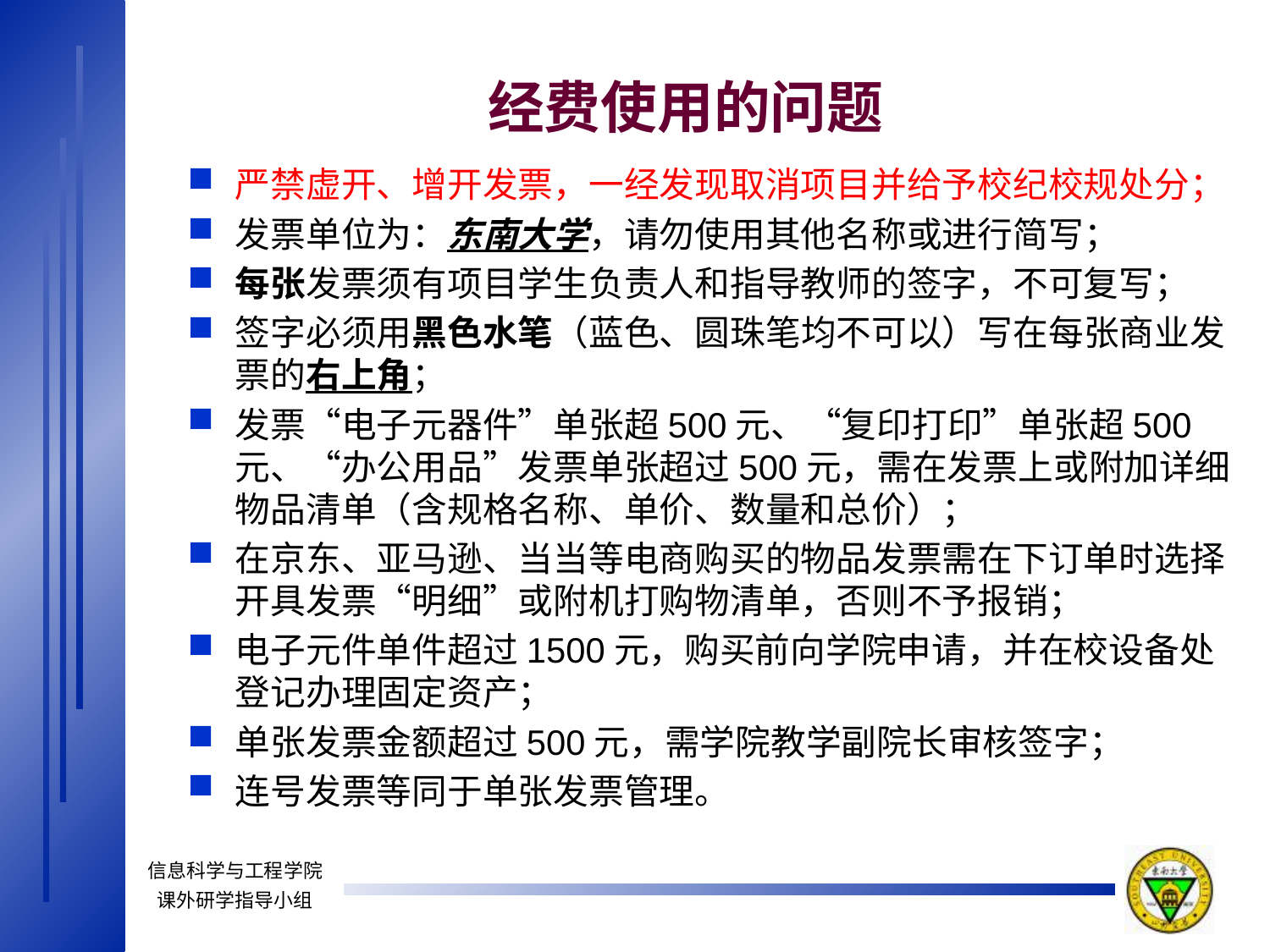

# 经费使用的问题
严禁虚开、增开发票，一经发现取消项目并给予校纪校规处分；
发票单位为：东南大学，请勿使用其他名称或进行简写；
每张发票须有项目学生负责人和指导教师的签字，不可复写；
签字必须用黑色水笔（蓝色、圆珠笔均不可以）写在每张商业发票的右上角；
发票“电子元器件”单张超500元、“复印打印”单张超500元、“办公用品”发票单张超过500元，需在发票上或附加详细物品清单（含规格名称、单价、数量和总价）；
在京东、亚马逊、当当等电商购买的物品发票需在下订单时选择开具发票“明细”或附机打购物清单，否则不予报销；
电子元件单件超过1500元，购买前向学院申请，并在校设备处登记办理固定资产；
单张发票金额超过500元，需学院教学副院长审核签字；
连号发票等同于单张发票管理。